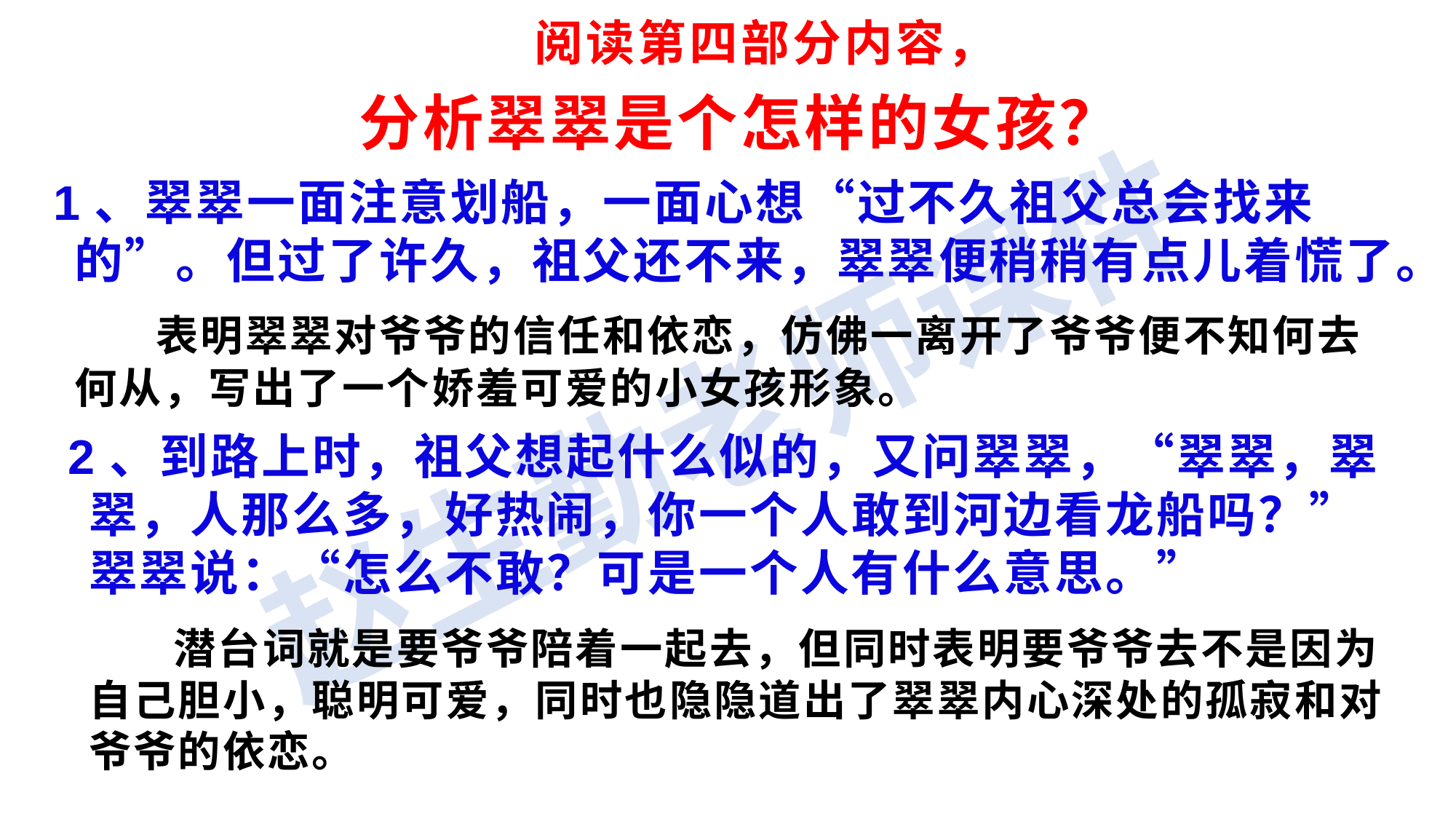

# 阅读第四部分内容， 分析翠翠是个怎样的女孩？
1、翠翠一面注意划船，一面心想“过不久祖父总会找来的”。但过了许久，祖父还不来，翠翠便稍稍有点儿着慌了。
       表明翠翠对爷爷的信任和依恋，仿佛一离开了爷爷便不知何去何从，写出了一个娇羞可爱的小女孩形象。
2、到路上时，祖父想起什么似的，又问翠翠，“翠翠，翠翠，人那么多，好热闹，你一个人敢到河边看龙船吗？”翠翠说：“怎么不敢？可是一个人有什么意思。”
       潜台词就是要爷爷陪着一起去，但同时表明要爷爷去不是因为自己胆小，聪明可爱，同时也隐隐道出了翠翠内心深处的孤寂和对爷爷的依恋。